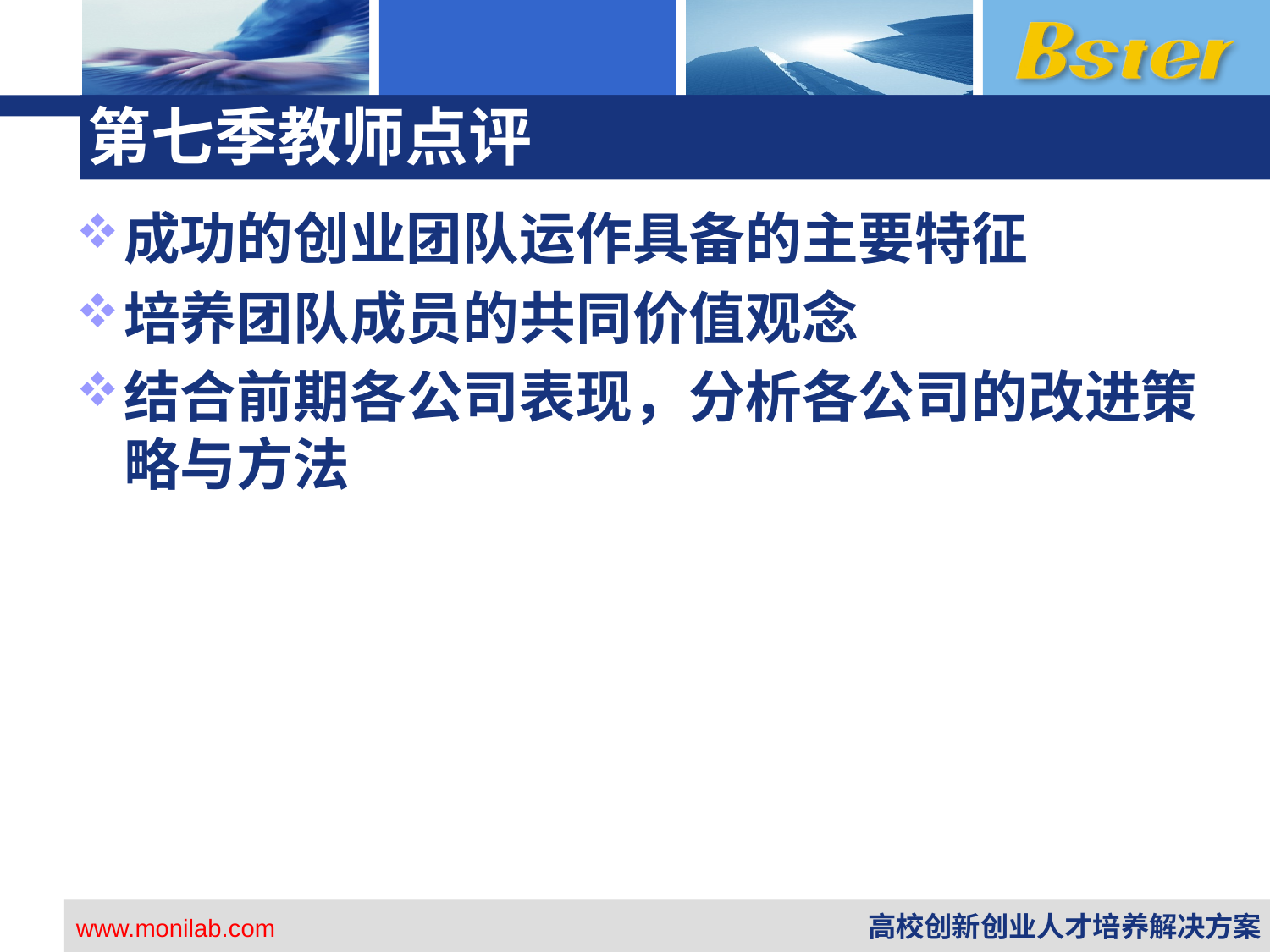

# 第七季教师点评
成功的创业团队运作具备的主要特征
培养团队成员的共同价值观念
结合前期各公司表现，分析各公司的改进策略与方法